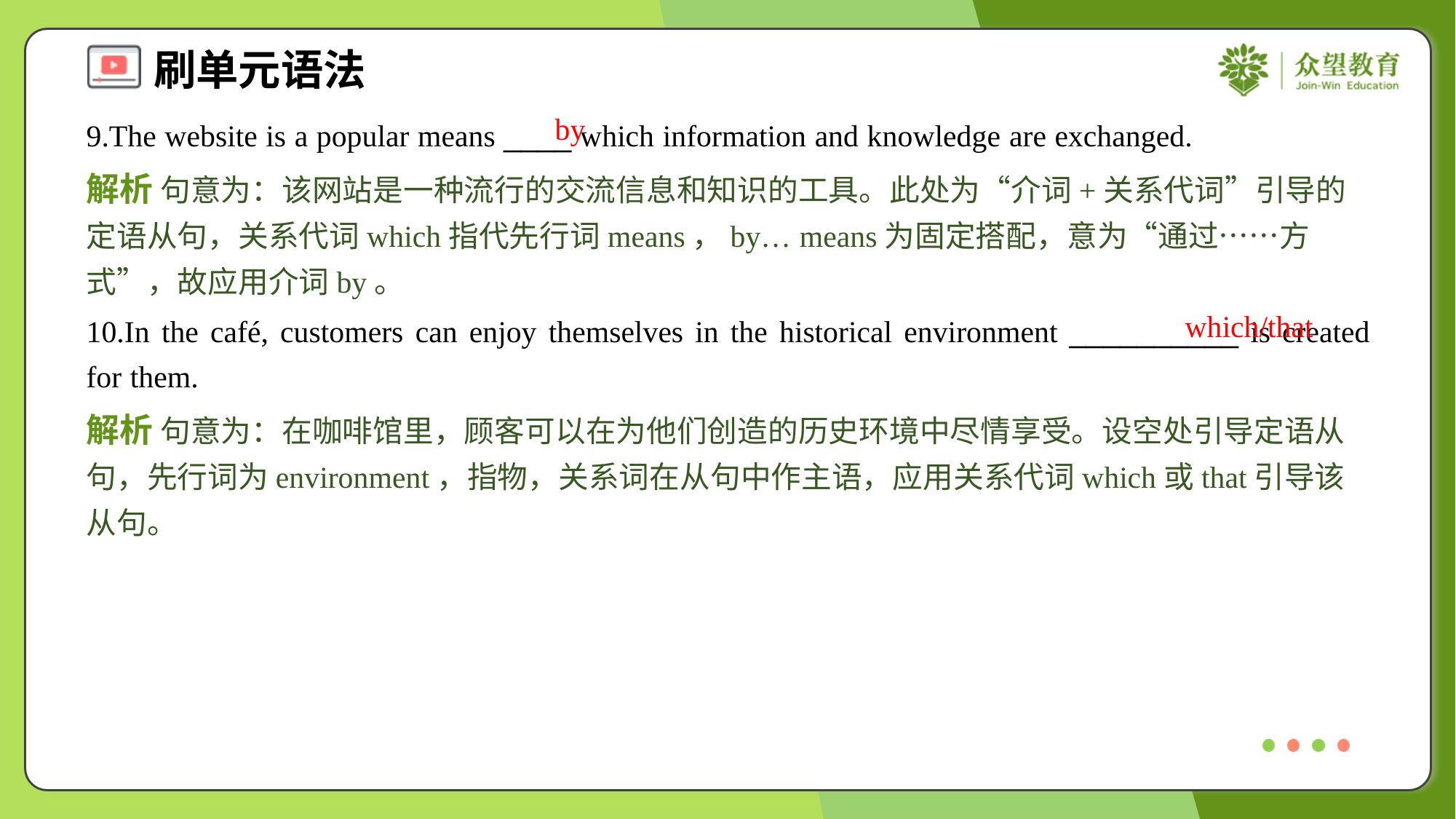

by
9.The website is a popular means ____ which information and knowledge are exchanged.
解析 句意为：该网站是一种流行的交流信息和知识的工具。此处为“介词+关系代词”引导的定语从句，关系代词which指代先行词means，by… means为固定搭配，意为“通过……方式”，故应用介词by。
which/that
10.In the café, customers can enjoy themselves in the historical environment __________ is created for them.
解析 句意为：在咖啡馆里，顾客可以在为他们创造的历史环境中尽情享受。设空处引导定语从句，先行词为environment，指物，关系词在从句中作主语，应用关系代词which或that引导该从句。